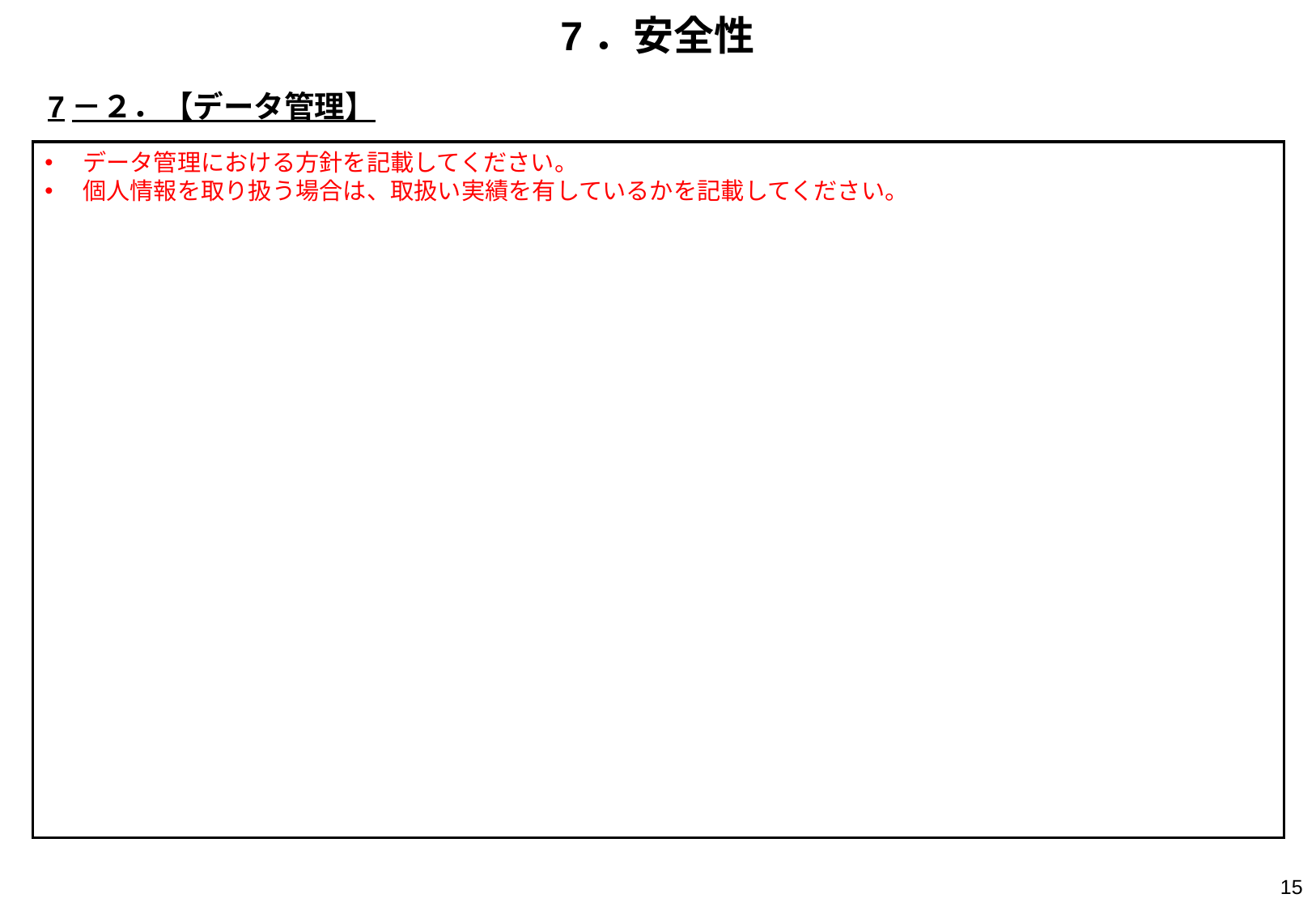

# 7．安全性
7－２．【データ管理】
データ管理における方針を記載してください。
個人情報を取り扱う場合は、取扱い実績を有しているかを記載してください。

15